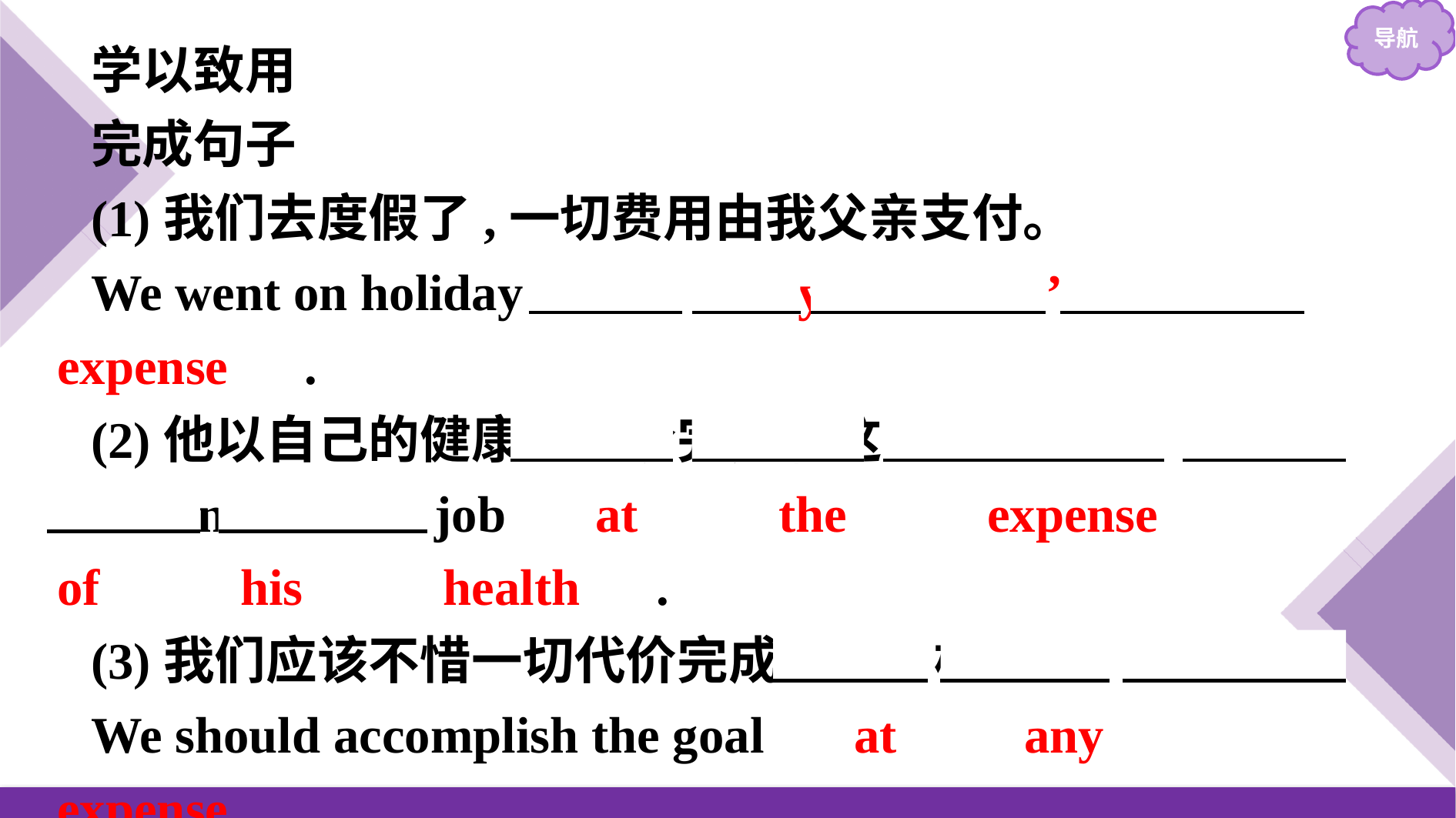

学以致用
完成句子
(1)我们去度假了,一切费用由我父亲支付。
We went on holiday 　at　  my　 father’s 　expense　.
(2)他以自己的健康为代价完成了这项工作。
He finished the job 　at　 　the　 　expense　 　of　 　his　 　health　.
(3)我们应该不惜一切代价完成这一目标。
We should accomplish the goal 　at　　any 　expense　.